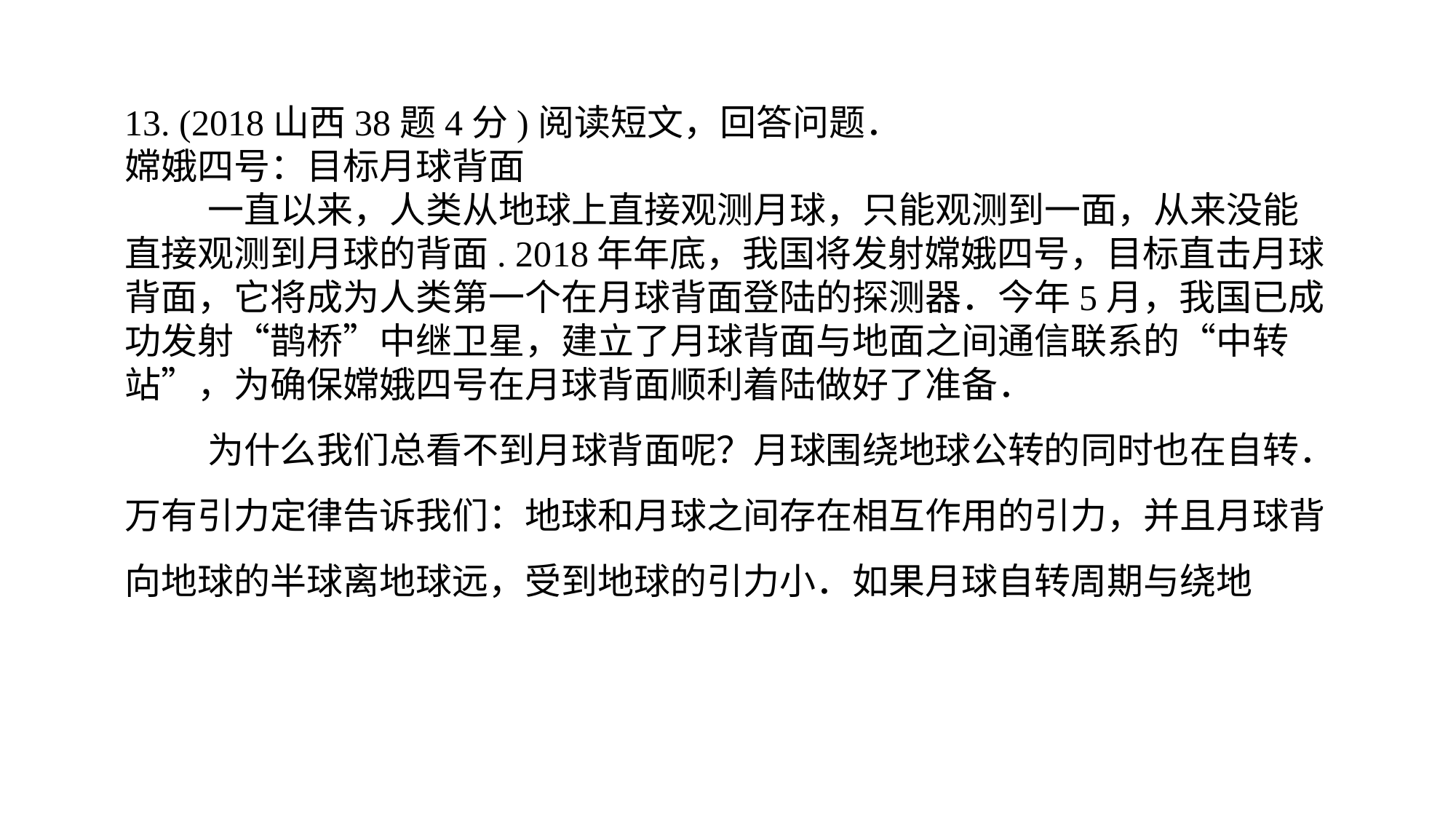

13. (2018山西38题4分)阅读短文，回答问题．嫦娥四号：目标月球背面         一直以来，人类从地球上直接观测月球，只能观测到一面，从来没能直接观测到月球的背面. 2018年年底，我国将发射嫦娥四号，目标直击月球背面，它将成为人类第一个在月球背面登陆的探测器．今年5月，我国已成功发射“鹊桥”中继卫星，建立了月球背面与地面之间通信联系的“中转站”，为确保嫦娥四号在月球背面顺利着陆做好了准备．         为什么我们总看不到月球背面呢？月球围绕地球公转的同时也在自转．万有引力定律告诉我们：地球和月球之间存在相互作用的引力，并且月球背向地球的半球离地球远，受到地球的引力小．如果月球自转周期与绕地